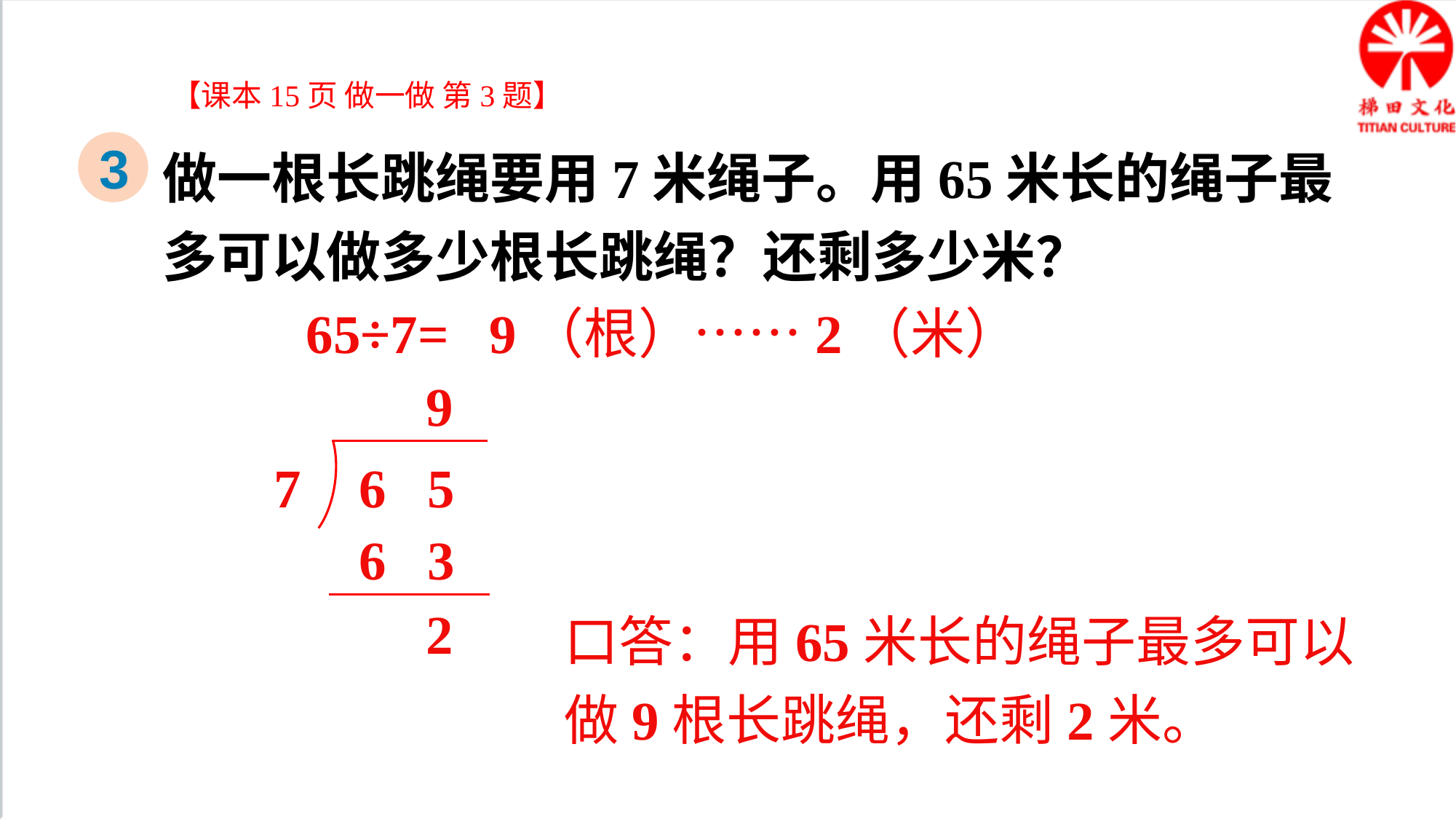

【课本15页 做一做 第3题】
做一根长跳绳要用7米绳子。用65米长的绳子最多可以做多少根长跳绳？还剩多少米？
3
65÷7=
9（根）……2（米）
9

7
6   5
6   3
口答：用65米长的绳子最多可以做9根长跳绳，还剩2米。
2